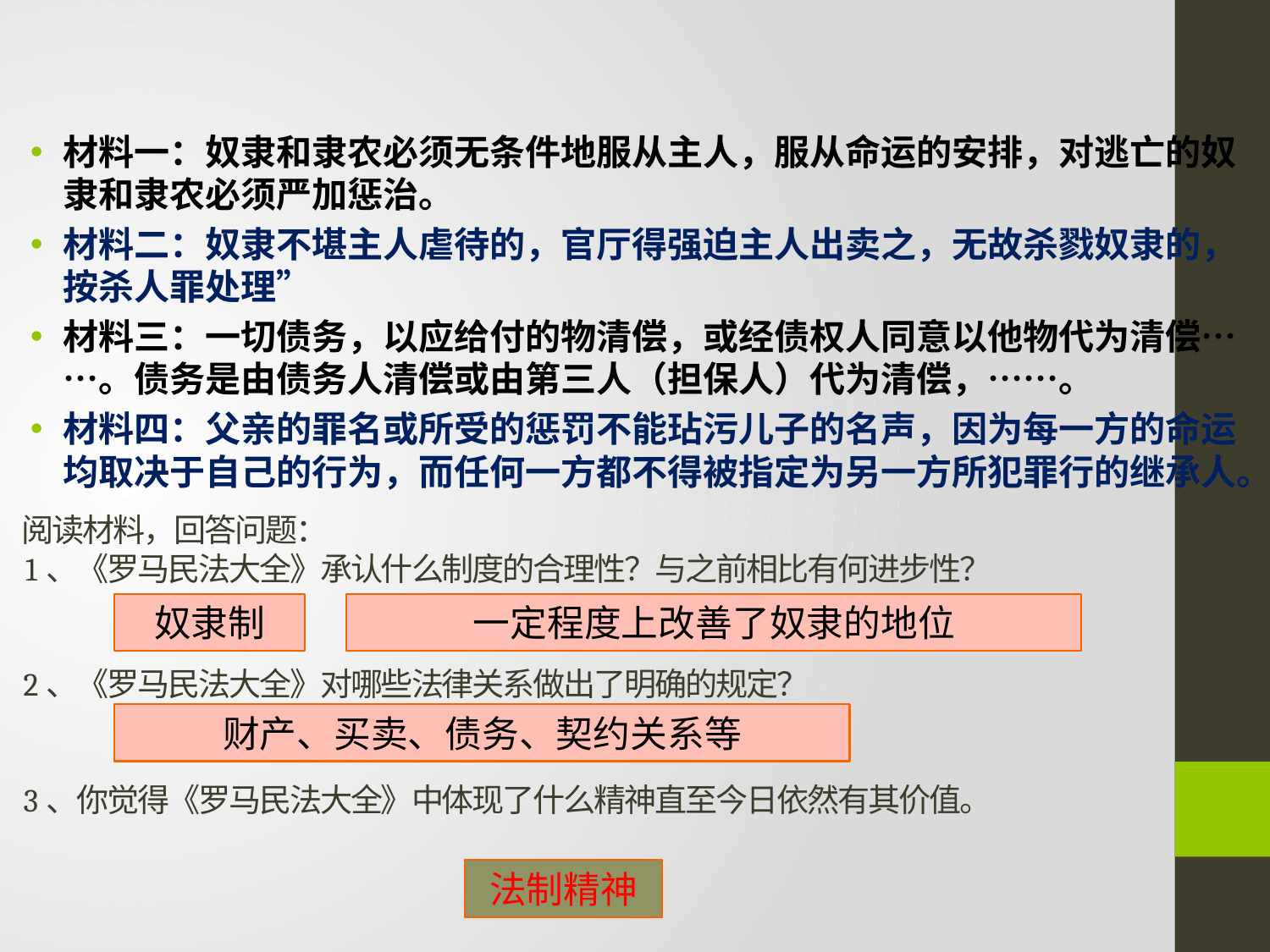

材料一：奴隶和隶农必须无条件地服从主人，服从命运的安排，对逃亡的奴隶和隶农必须严加惩治。
材料二：奴隶不堪主人虐待的，官厅得强迫主人出卖之，无故杀戮奴隶的，按杀人罪处理”
材料三：一切债务，以应给付的物清偿，或经债权人同意以他物代为清偿……。债务是由债务人清偿或由第三人（担保人）代为清偿，……。
材料四：父亲的罪名或所受的惩罚不能玷污儿子的名声，因为每一方的命运均取决于自己的行为，而任何一方都不得被指定为另一方所犯罪行的继承人。
# 阅读材料，回答问题： 1、《罗马民法大全》承认什么制度的合理性？与之前相比有何进步性？ 2、《罗马民法大全》对哪些法律关系做出了明确的规定？ 3、你觉得《罗马民法大全》中体现了什么精神直至今日依然有其价值。
奴隶制
一定程度上改善了奴隶的地位
财产、买卖、债务、契约关系等
法制精神